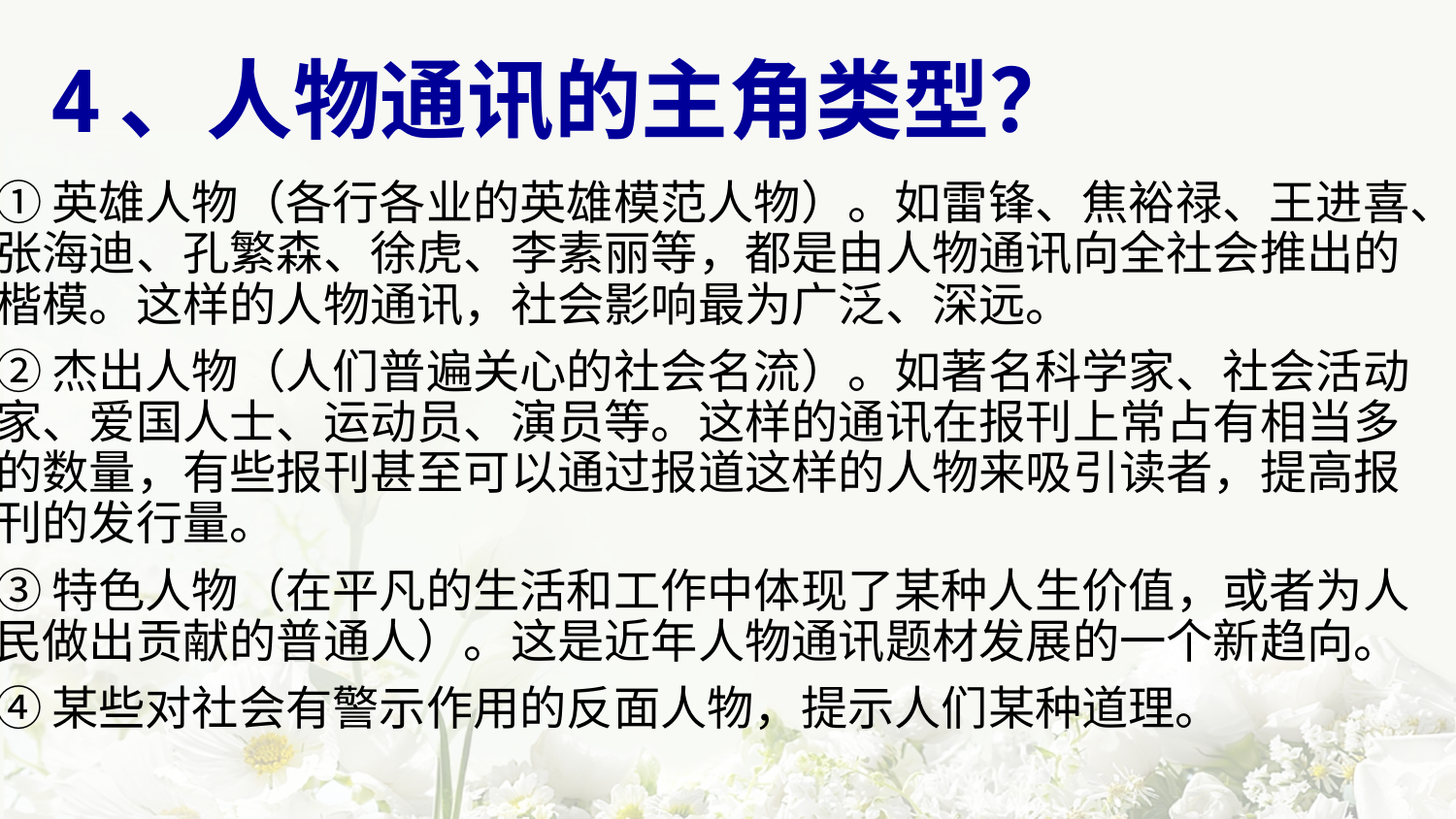

4、人物通讯的主角类型？
①英雄人物（各行各业的英雄模范人物）。如雷锋、焦裕禄、王进喜、张海迪、孔繁森、徐虎、李素丽等，都是由人物通讯向全社会推出的楷模。这样的人物通讯，社会影响最为广泛、深远。
②杰出人物（人们普遍关心的社会名流）。如著名科学家、社会活动家、爱国人士、运动员、演员等。这样的通讯在报刊上常占有相当多的数量，有些报刊甚至可以通过报道这样的人物来吸引读者，提高报刊的发行量。
③特色人物（在平凡的生活和工作中体现了某种人生价值，或者为人民做出贡献的普通人）。这是近年人物通讯题材发展的一个新趋向。
④某些对社会有警示作用的反面人物，提示人们某种道理。